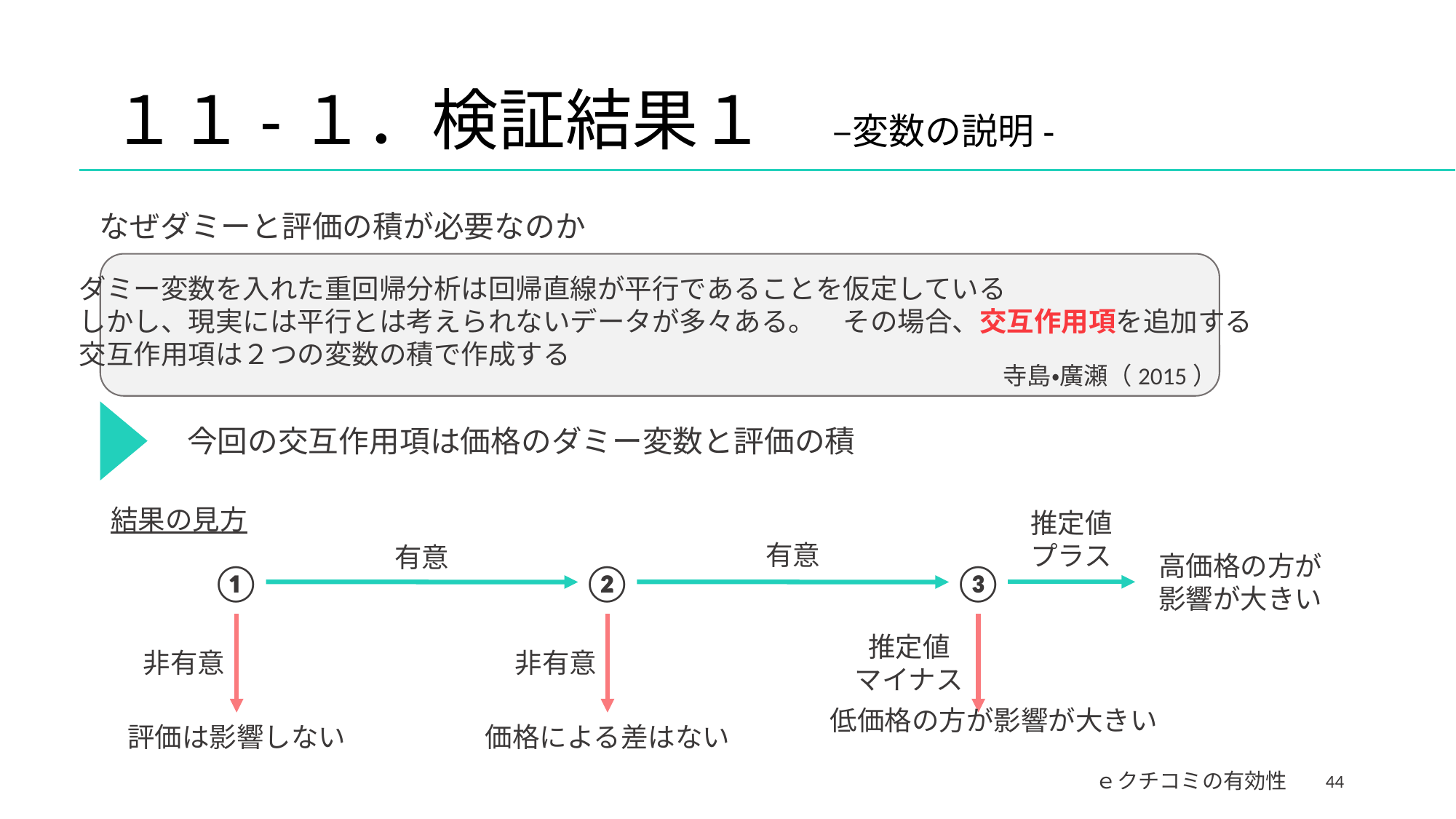

# １１-１．検証結果１　–変数の説明-
なぜダミーと評価の積が必要なのか

ダミー変数を入れた重回帰分析は回帰直線が平行であることを仮定している
しかし、現実には平行とは考えられないデータが多々ある。　その場合、交互作用項を追加する
交互作用項は２つの変数の積で作成する
寺島・廣瀬（2015）
今回の交互作用項は価格のダミー変数と評価の積

結果の見方
推定値
プラス
有意
有意
①
②
③
推定値
マイナス
非有意
非有意
評価は影響しない
価格による差はない
高価格の方が
影響が大きい
低価格の方が影響が大きい
44
ｅクチコミの有効性